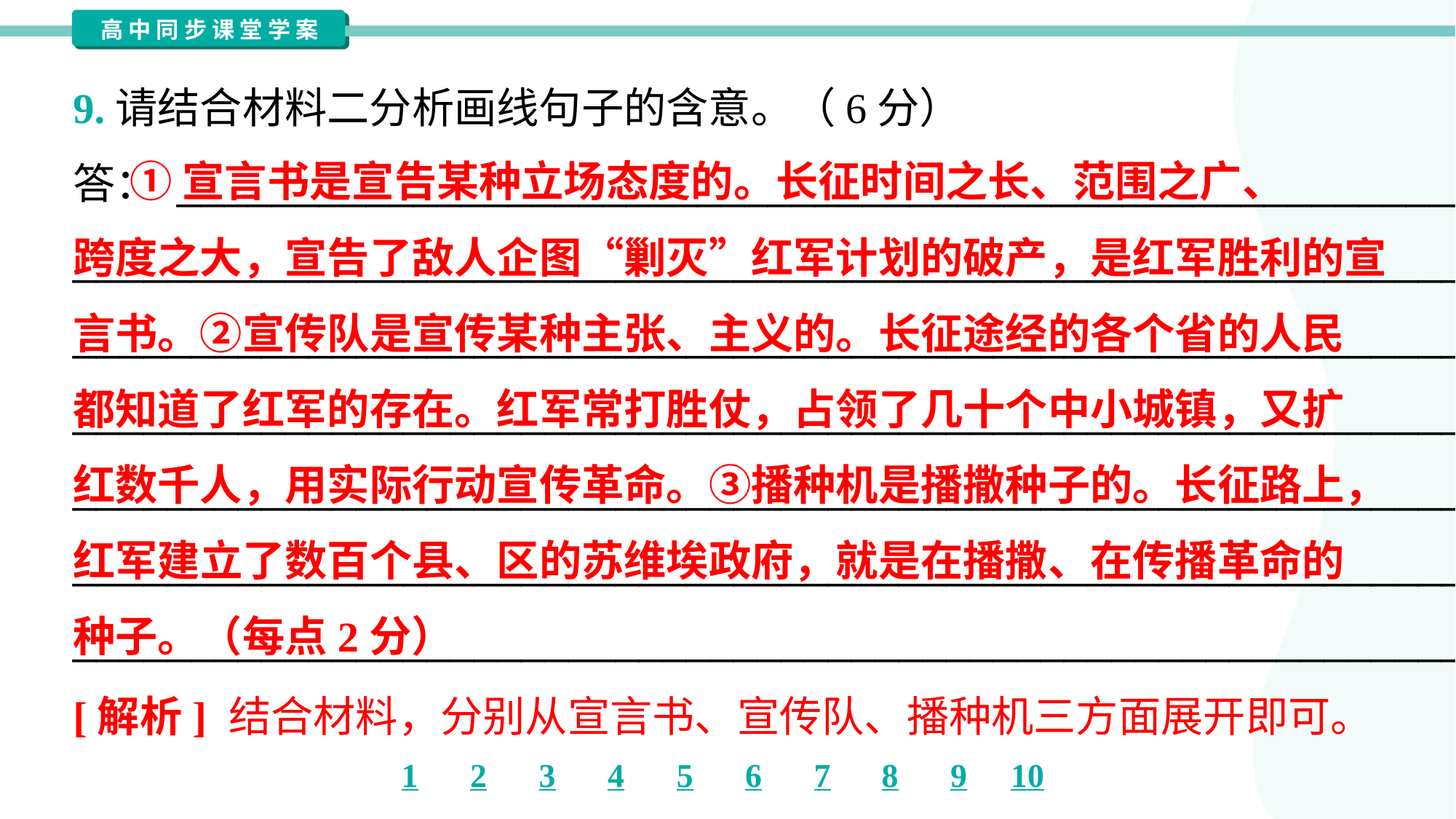

9.请结合材料二分析画线句子的含意。（6分）
答： ________________________________________________________
_____________________________________________________________
_____________________________________________________________
_____________________________________________________________
_____________________________________________________________
_____________________________________________________________
_____________________________________________________________
      ①宣言书是宣告某种立场态度的。长征时间之长、范围之广、
跨度之大，宣告了敌人企图“剿灭”红军计划的破产，是红军胜利的宣
言书。②宣传队是宣传某种主张、主义的。长征途经的各个省的人民
都知道了红军的存在。红军常打胜仗，占领了几十个中小城镇，又扩
红数千人，用实际行动宣传革命。③播种机是播撒种子的。长征路上，
红军建立了数百个县、区的苏维埃政府，就是在播撒、在传播革命的
种子。（每点2分）
[解析] 结合材料，分别从宣言书、宣传队、播种机三方面展开即可。